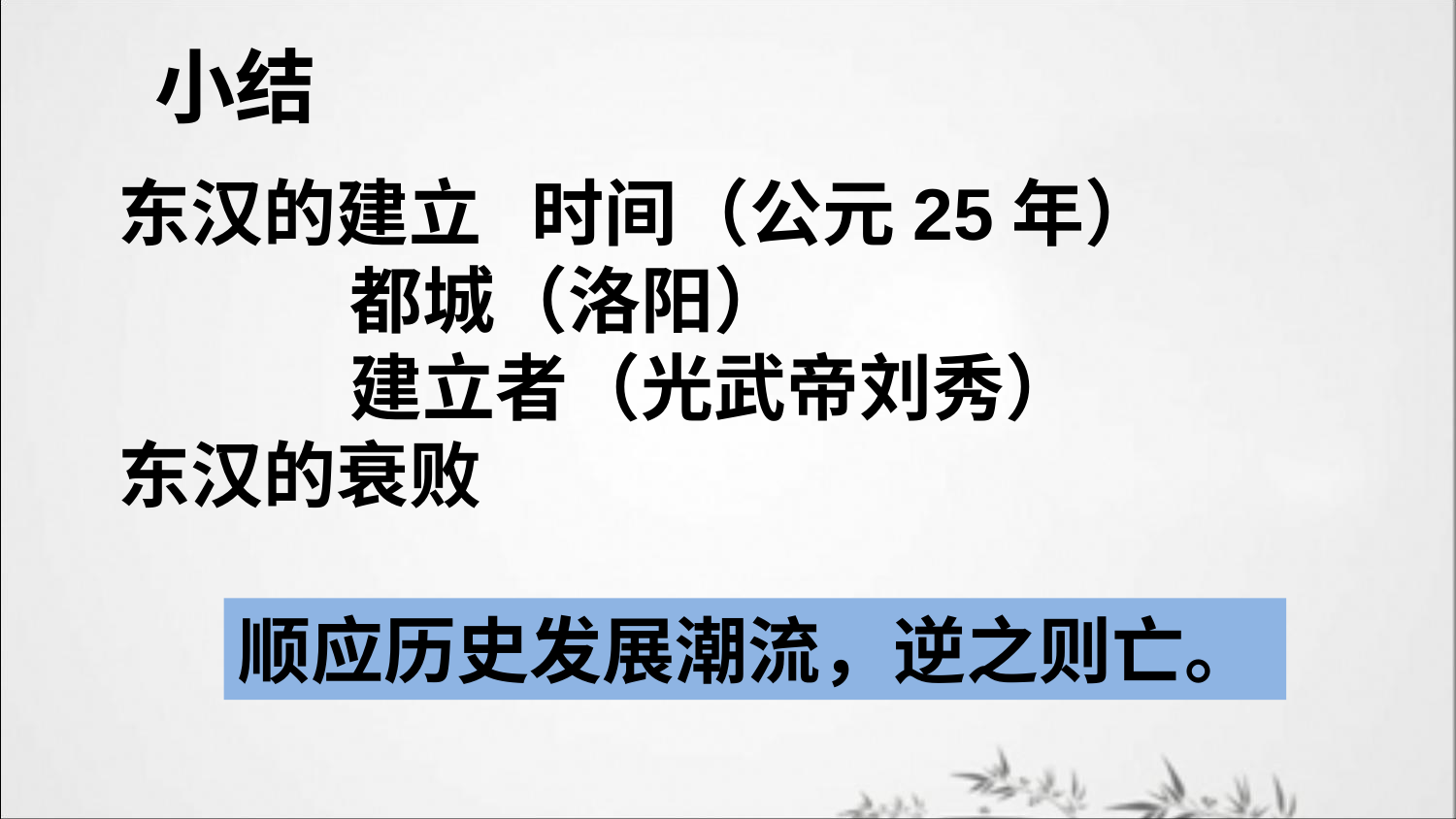

小结
东汉的建立   时间（公元25年）
             都城（洛阳）
             建立者（光武帝刘秀）
东汉的衰败
顺应历史发展潮流，逆之则亡。